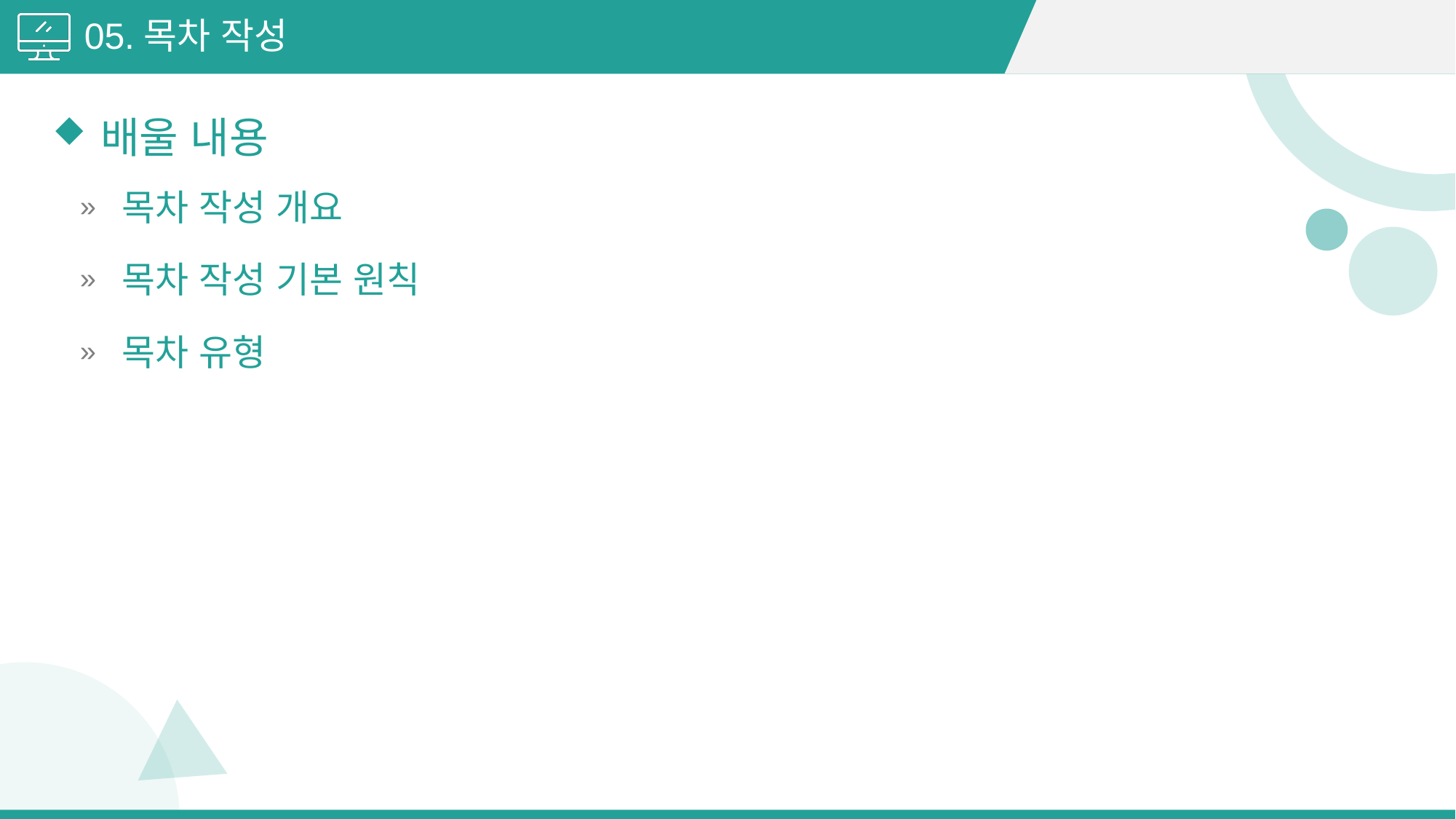

05.목차 작성
배울 내용
목차 작성 개요
목차 작성 기본 원칙
목차 유형